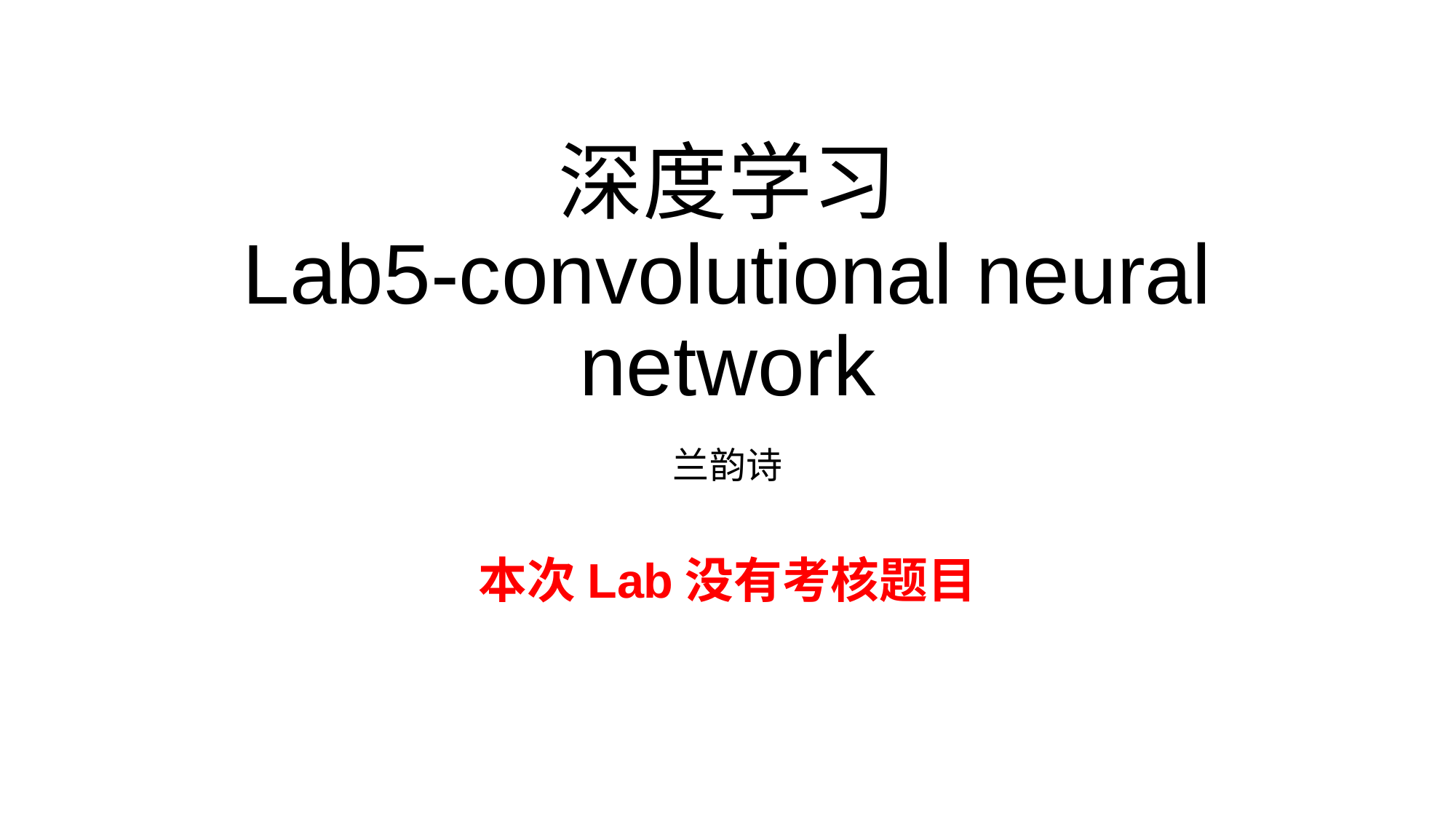

# 深度学习 Lab5-convolutional neural network
兰韵诗

本次Lab没有考核题目